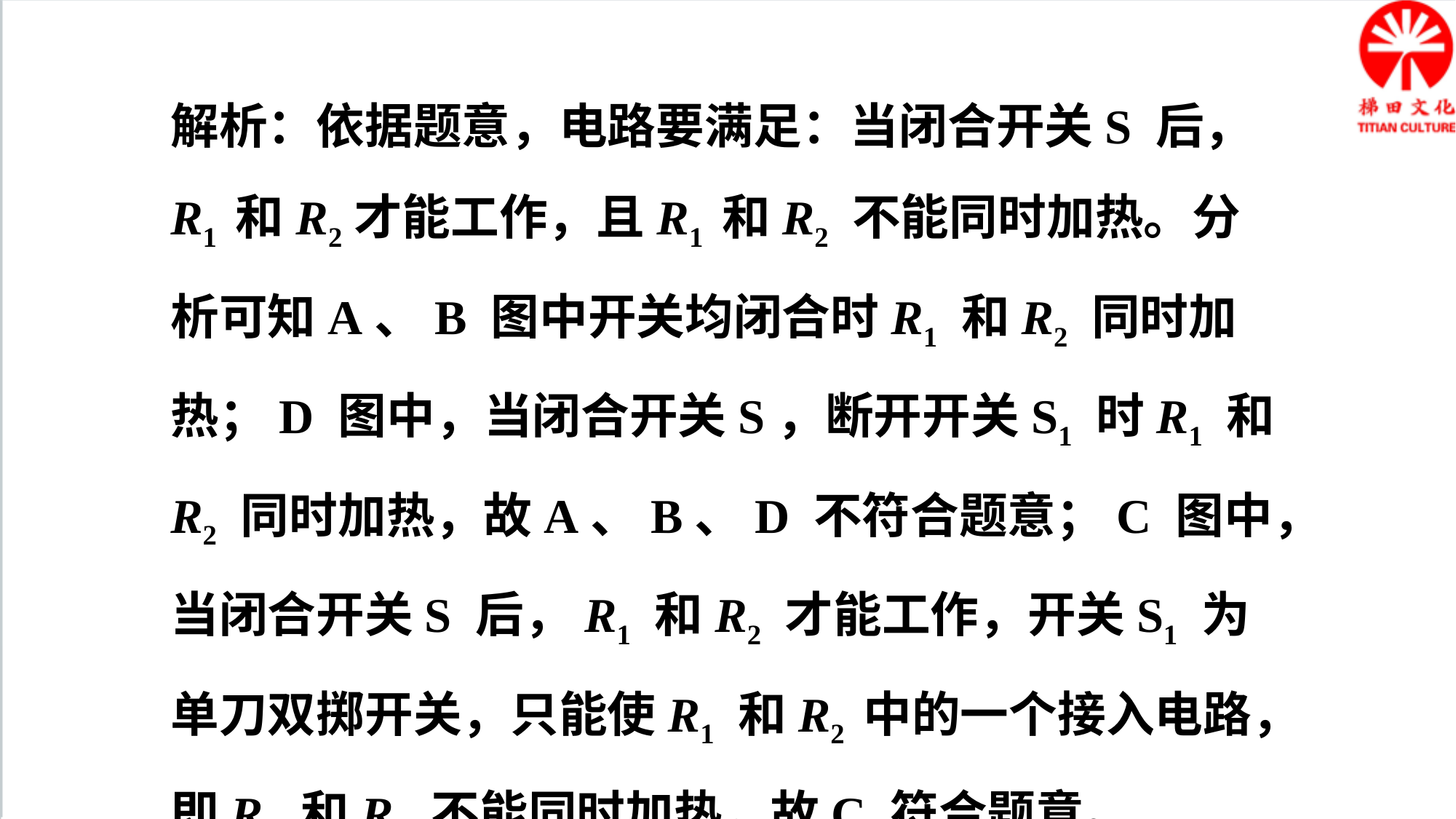

解析：依据题意，电路要满足：当闭合开关S 后，R1 和R2才能工作，且R1 和R2 不能同时加热。分析可知A、B 图中开关均闭合时R1 和R2 同时加热；D 图中，当闭合开关S，断开开关S1 时R1 和R2 同时加热，故A、B、D 不符合题意；C 图中，当闭合开关S 后，R1 和R2 才能工作，开关S1 为单刀双掷开关，只能使R1 和R2 中的一个接入电路，即R1 和R2 不能同时加热，故C 符合题意。